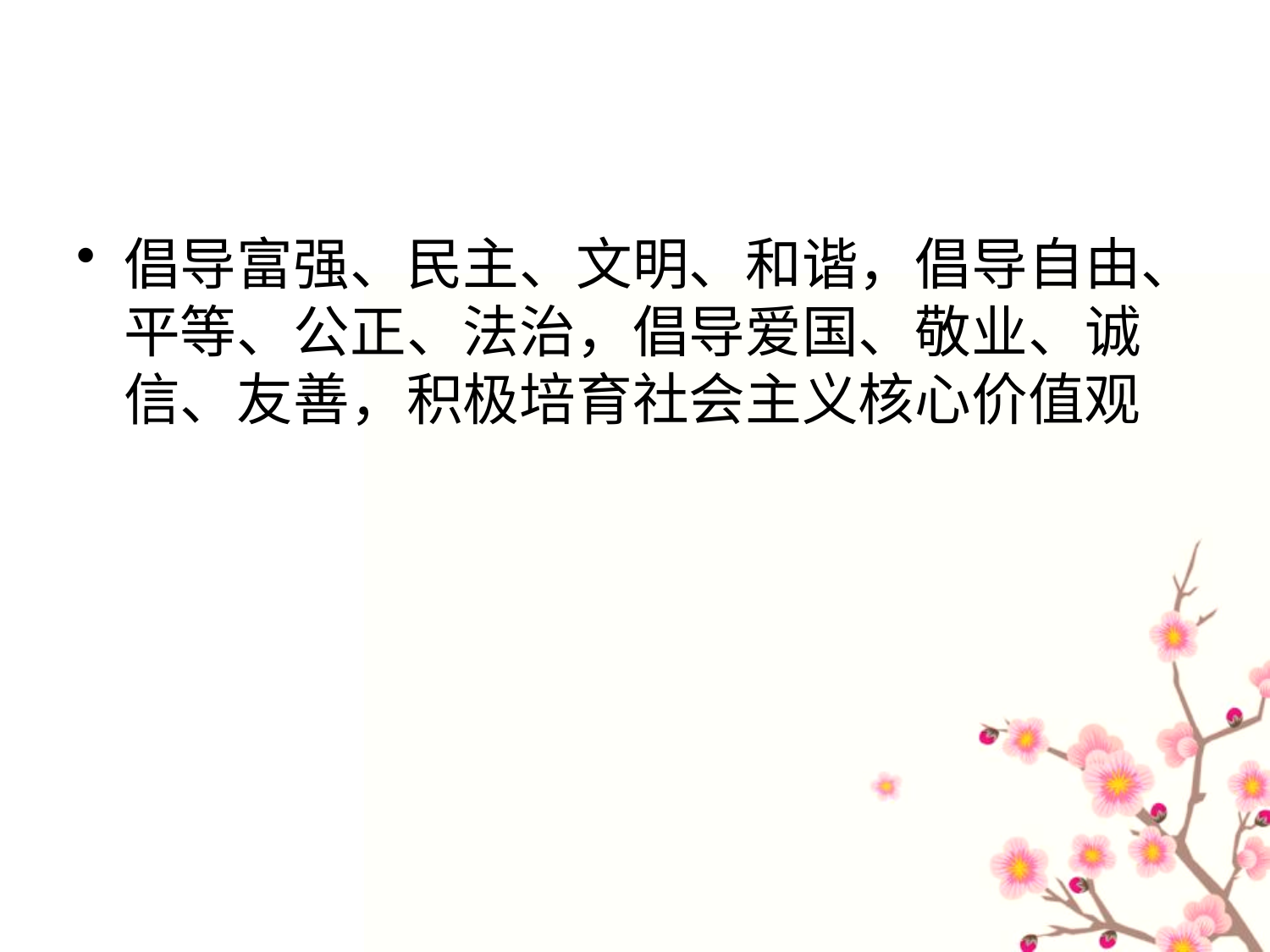

倡导富强、民主、文明、和谐，倡导自由、平等、公正、法治，倡导爱国、敬业、诚信、友善，积极培育社会主义核心价值观